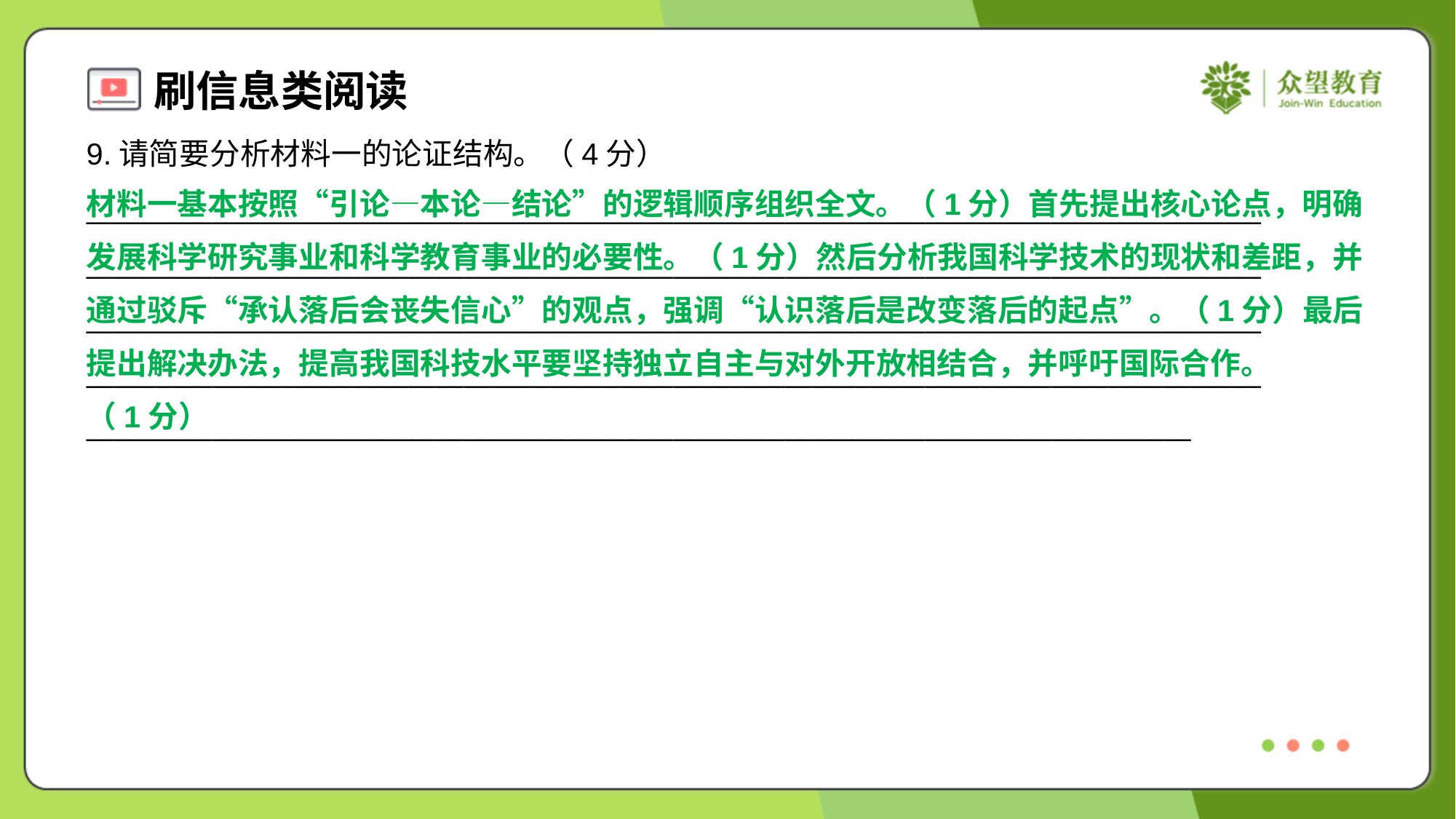

9.请简要分析材料一的论证结构。（4分）
材料一基本按照“引论—本论—结论”的逻辑顺序组织全文。（1分）首先提出核心论点，明确
发展科学研究事业和科学教育事业的必要性。（1分）然后分析我国科学技术的现状和差距，并
通过驳斥“承认落后会丧失信心”的观点，强调“认识落后是改变落后的起点”。（1分）最后
提出解决办法，提高我国科技水平要坚持独立自主与对外开放相结合，并呼吁国际合作。
（1分）
____________________________________________________________________________________
____________________________________________________________________________________
____________________________________________________________________________________
____________________________________________________________________________________
_______________________________________________________________________________